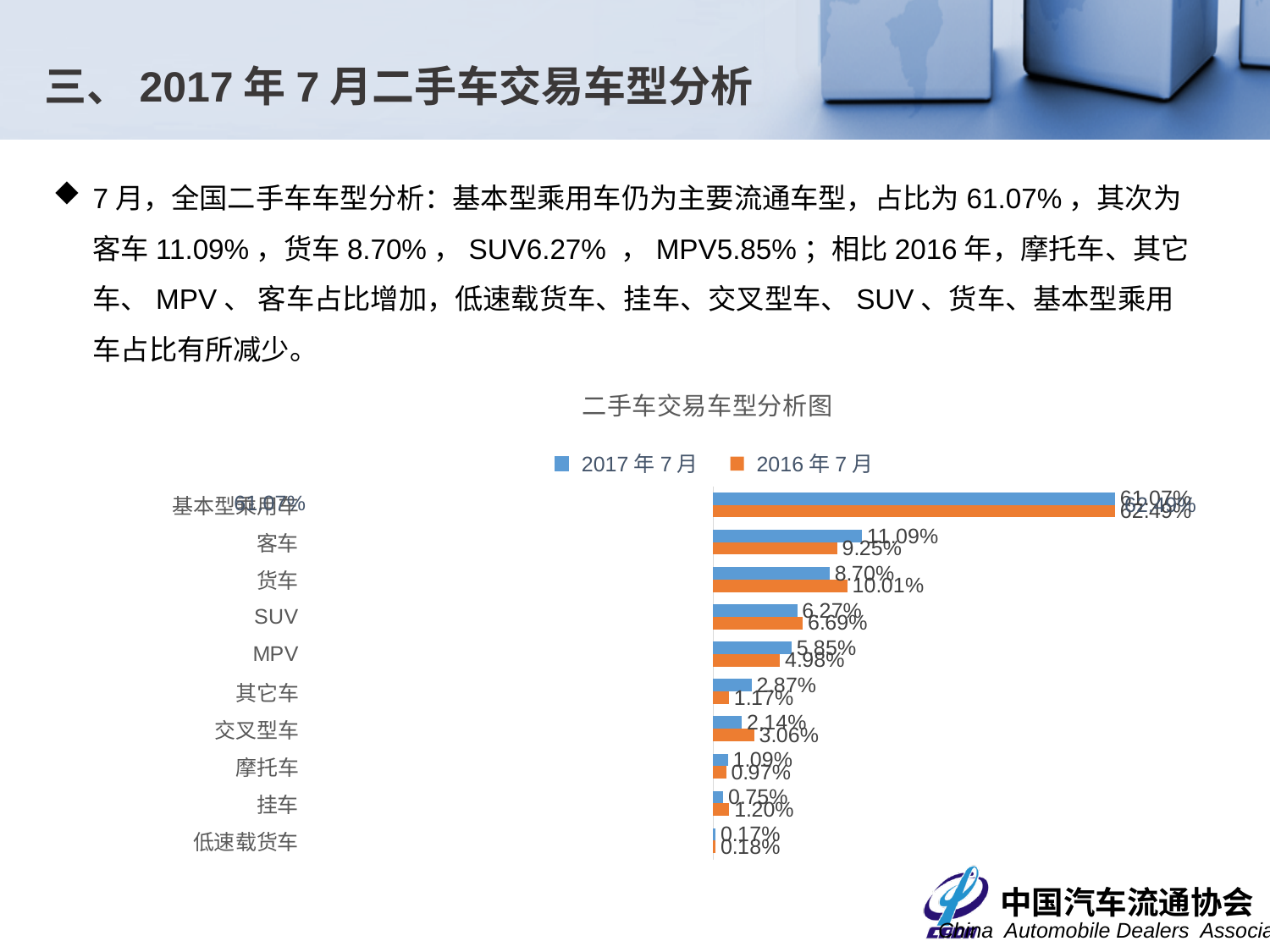

三、2017年7月二手车交易车型分析
7月，全国二手车车型分析：基本型乘用车仍为主要流通车型，占比为61.07%，其次为客车11.09%，货车8.70%，SUV6.27% ，MPV5.85%；相比2016年，摩托车、其它车、MPV、 客车占比增加，低速载货车、挂车、交叉型车、SUV、货车、基本型乘用车占比有所减少。

### Chart: 二手车交易车型分析图

| Category | 2016年7月 | 2017年7月 |
|---|---|---|
| 低速载货车 | 0.0017654788326061813 | 0.0017108230016858708 |
| 挂车 | 0.012021895363262898 | 0.007526024173110541 |
| 摩托车 | 0.009671594020618053 | 0.010932697979851396 |
| 交叉型车 | 0.030568599191036248 | 0.021398263424820162 |
| 其它车 | 0.011686662376336955 | 0.028666765815879954 |
| MPV | 0.04980901507569659 | 0.058499366676082465 |
| SUV | 0.06688265132588327 | 0.06265365216792416 |
| 货车 | 0.10014901962703485 | 0.08696251061778269 |
| 客车 | 0.0925230809134977 | 0.11094098259532038 |
| 基本型乘用车 | 0.6249220032740282 | 0.6107089135475435 |
2017年7月
2016年7月